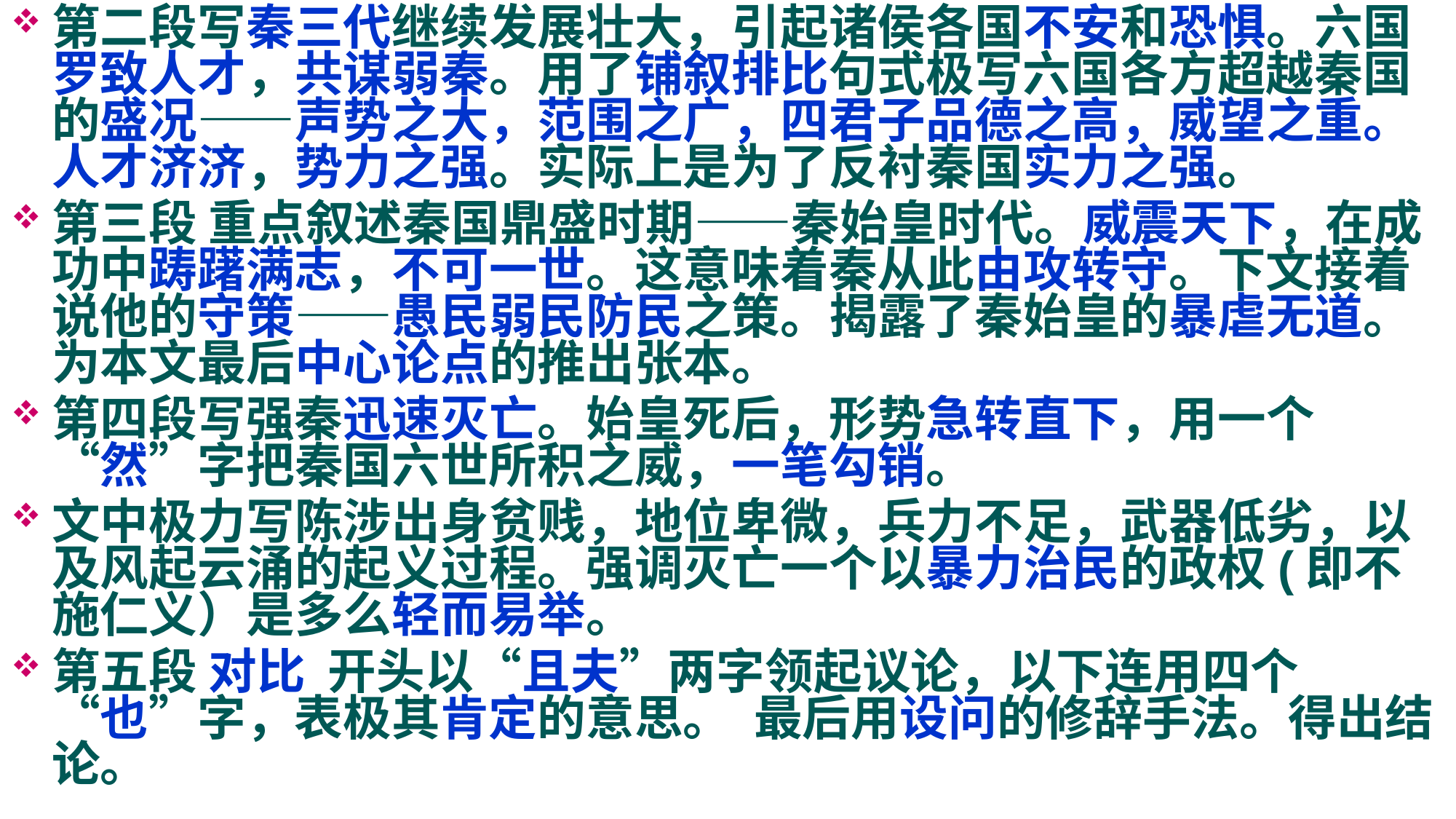

第二段写秦三代继续发展壮大，引起诸侯各国不安和恐惧。六国罗致人才，共谋弱秦。用了铺叙排比句式极写六国各方超越秦国的盛况——声势之大，范围之广，四君子品德之高，威望之重。人才济济，势力之强。实际上是为了反衬秦国实力之强。
第三段 重点叙述秦国鼎盛时期——秦始皇时代。威震天下，在成功中踌躇满志，不可一世。这意味着秦从此由攻转守。下文接着说他的守策——愚民弱民防民之策。揭露了秦始皇的暴虐无道。为本文最后中心论点的推出张本。
第四段写强秦迅速灭亡。始皇死后，形势急转直下，用一个“然”字把秦国六世所积之威，一笔勾销。
文中极力写陈涉出身贫贱，地位卑微，兵力不足，武器低劣，以及风起云涌的起义过程。强调灭亡一个以暴力治民的政权(即不施仁义）是多么轻而易举。
第五段 对比  开头以“且夫”两字领起议论，以下连用四个“也”字，表极其肯定的意思。  最后用设问的修辞手法。得出结论。